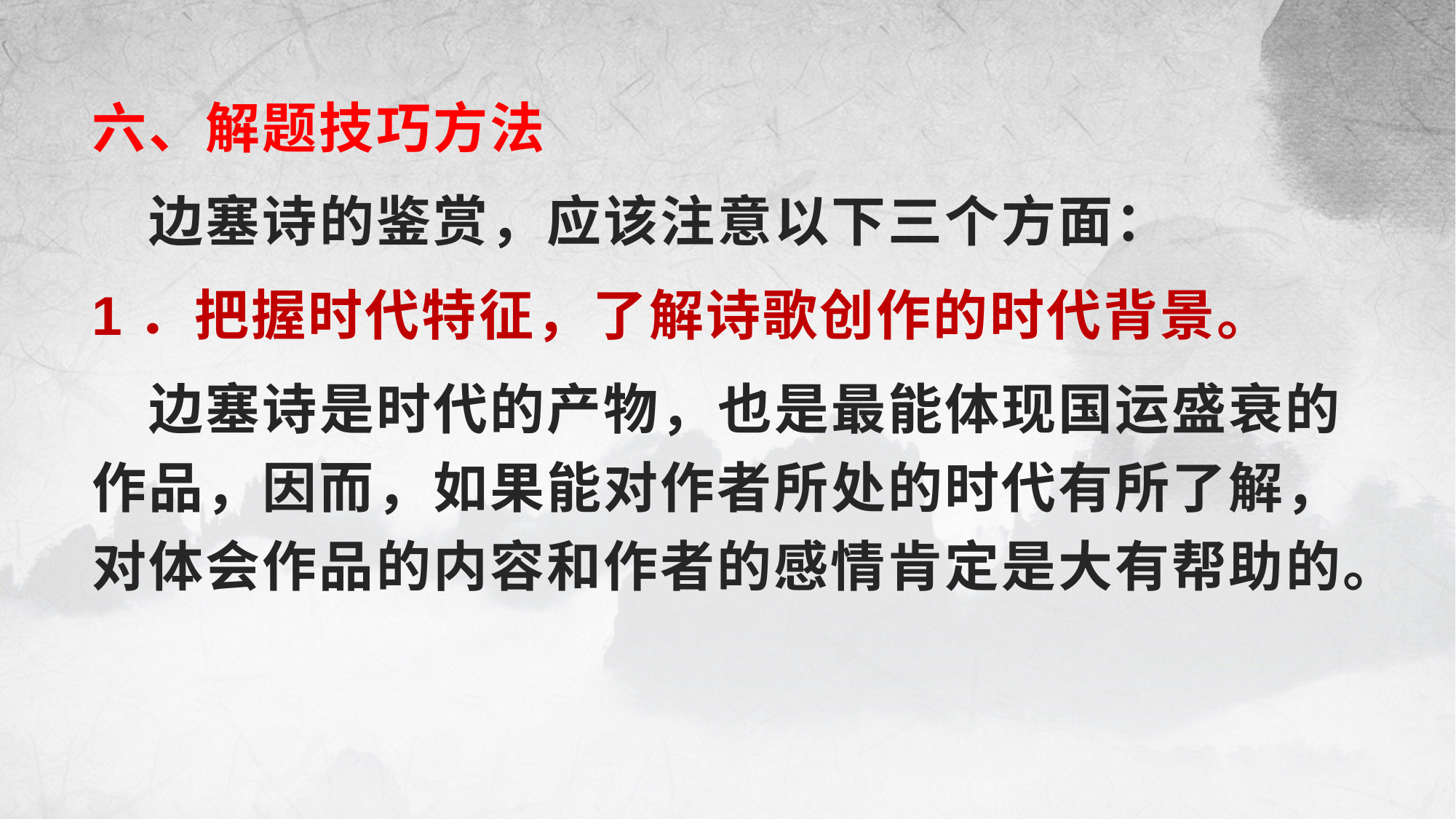

六、解题技巧方法
   边塞诗的鉴赏，应该注意以下三个方面：
1．把握时代特征，了解诗歌创作的时代背景。
   边塞诗是时代的产物，也是最能体现国运盛衰的作品，因而，如果能对作者所处的时代有所了解，对体会作品的内容和作者的感情肯定是大有帮助的。